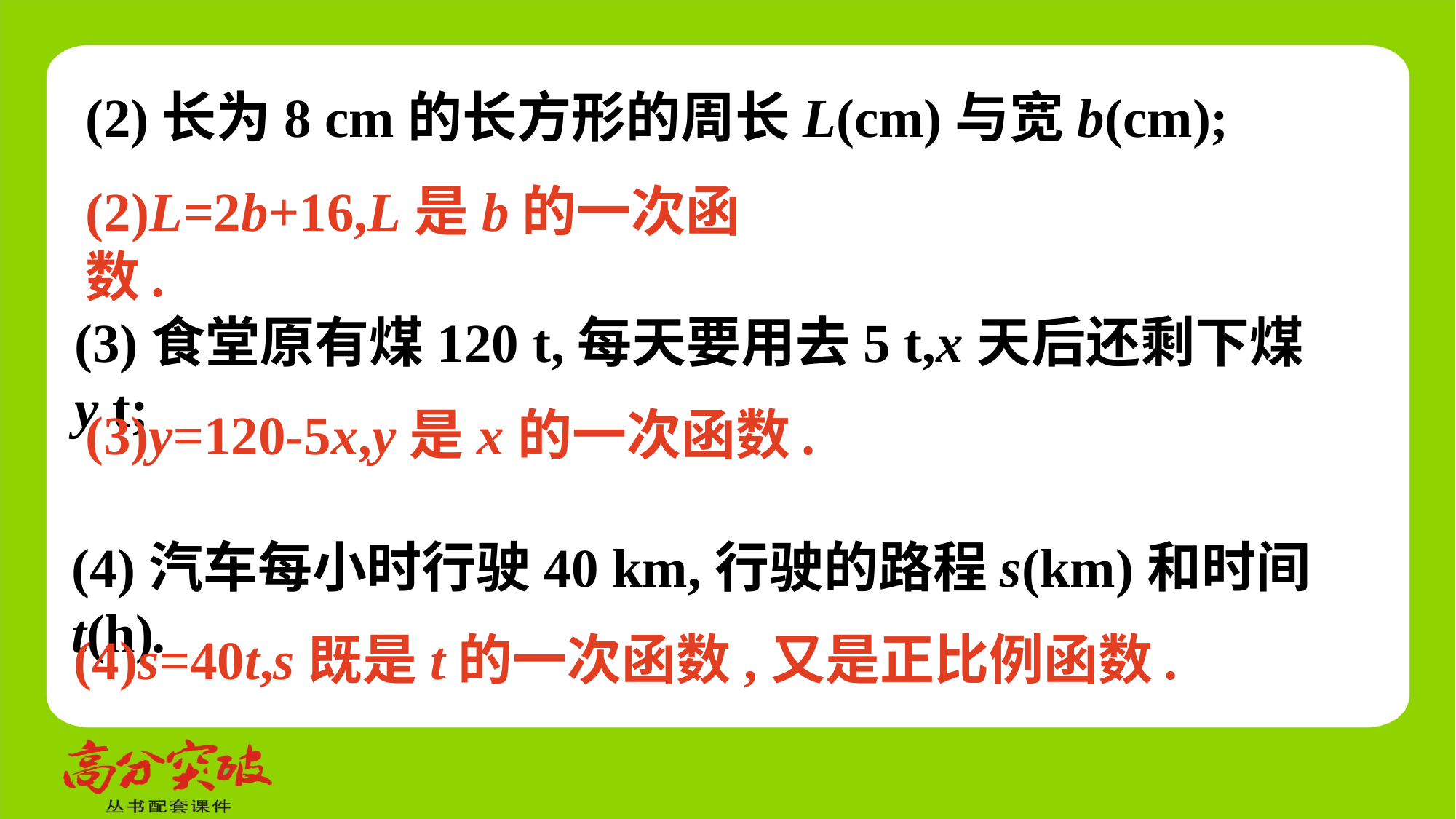

(2)长为8 cm的长方形的周长L(cm)与宽b(cm);
(2)L=2b+16,L是b的一次函数.
(3)食堂原有煤120 t,每天要用去5 t,x天后还剩下煤y t;
(3)y=120-5x,y是x的一次函数.
(4)汽车每小时行驶40 km,行驶的路程s(km)和时间t(h).
(4)s=40t,s既是t的一次函数,又是正比例函数.